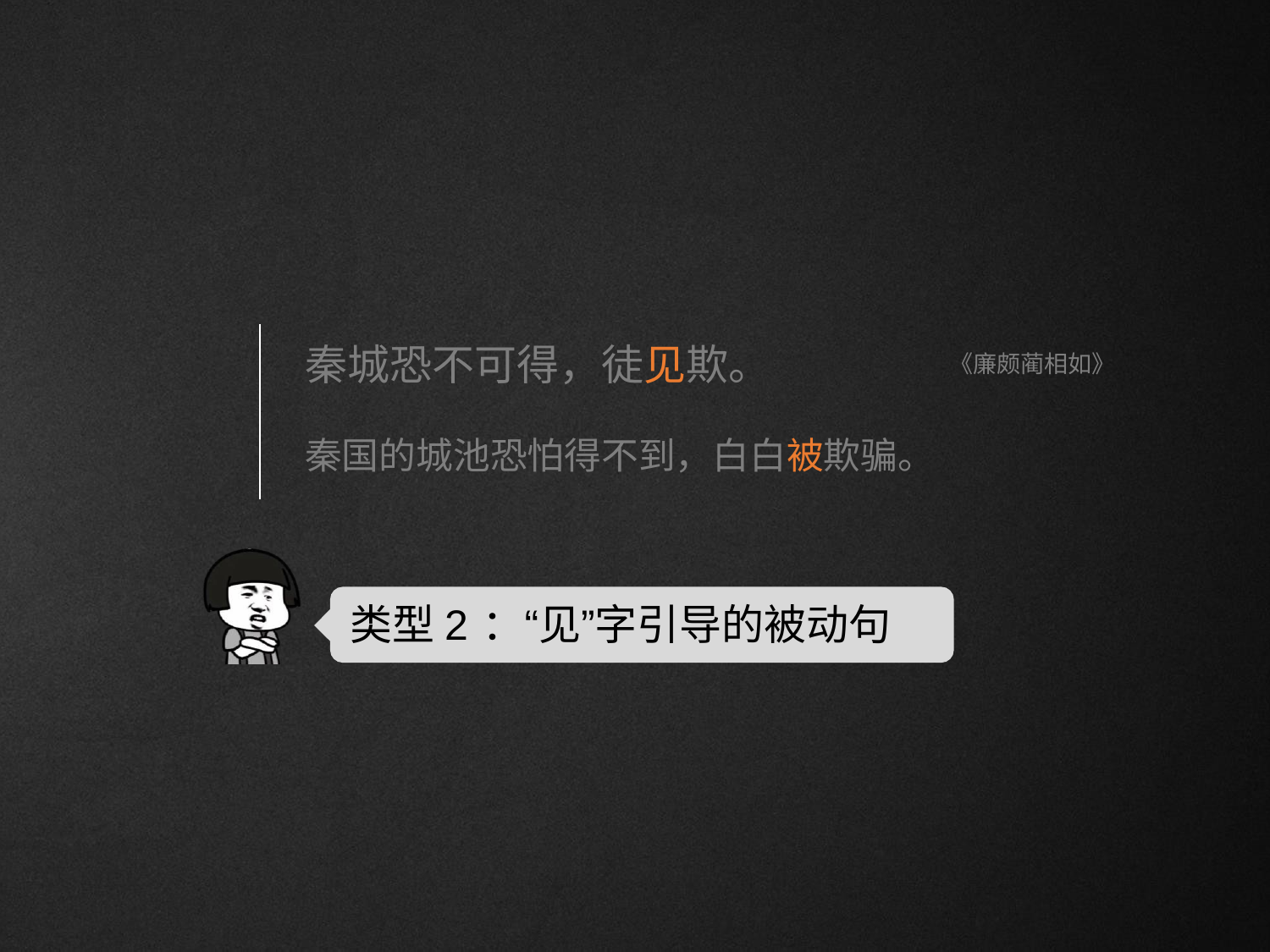

# 秦城恐不可得，徒见欺。
《廉颇蔺相如》
秦国的城池恐怕得不到，白白被欺骗。

类型2：“见”字引导的被动句